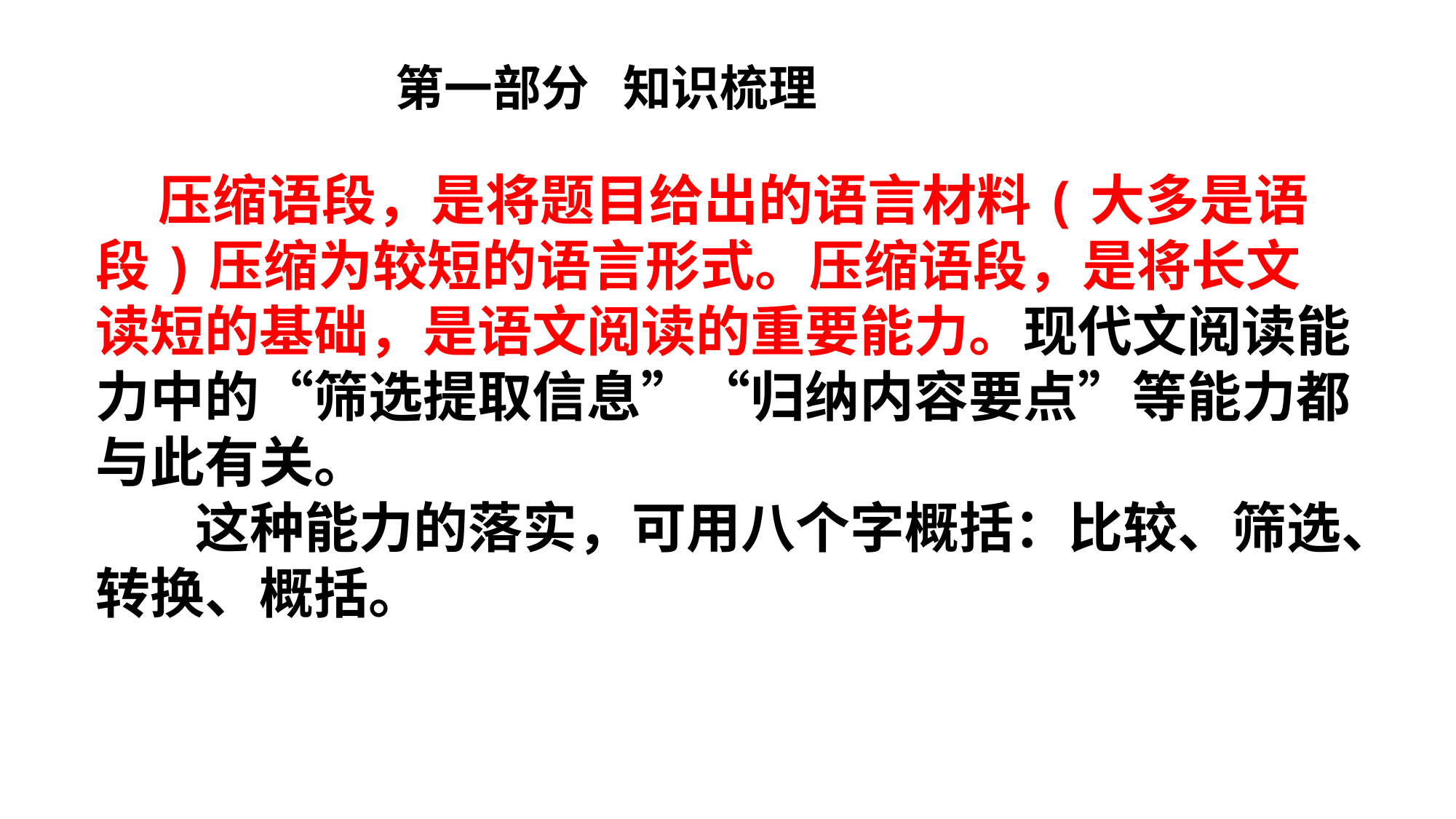

第一部分   知识梳理
    压缩语段，是将题目给出的语言材料(大多是语段)压缩为较短的语言形式。压缩语段，是将长文读短的基础，是语文阅读的重要能力。现代文阅读能力中的“筛选提取信息”“归纳内容要点”等能力都与此有关。
       这种能力的落实，可用八个字概括：比较、筛选、转换、概括。